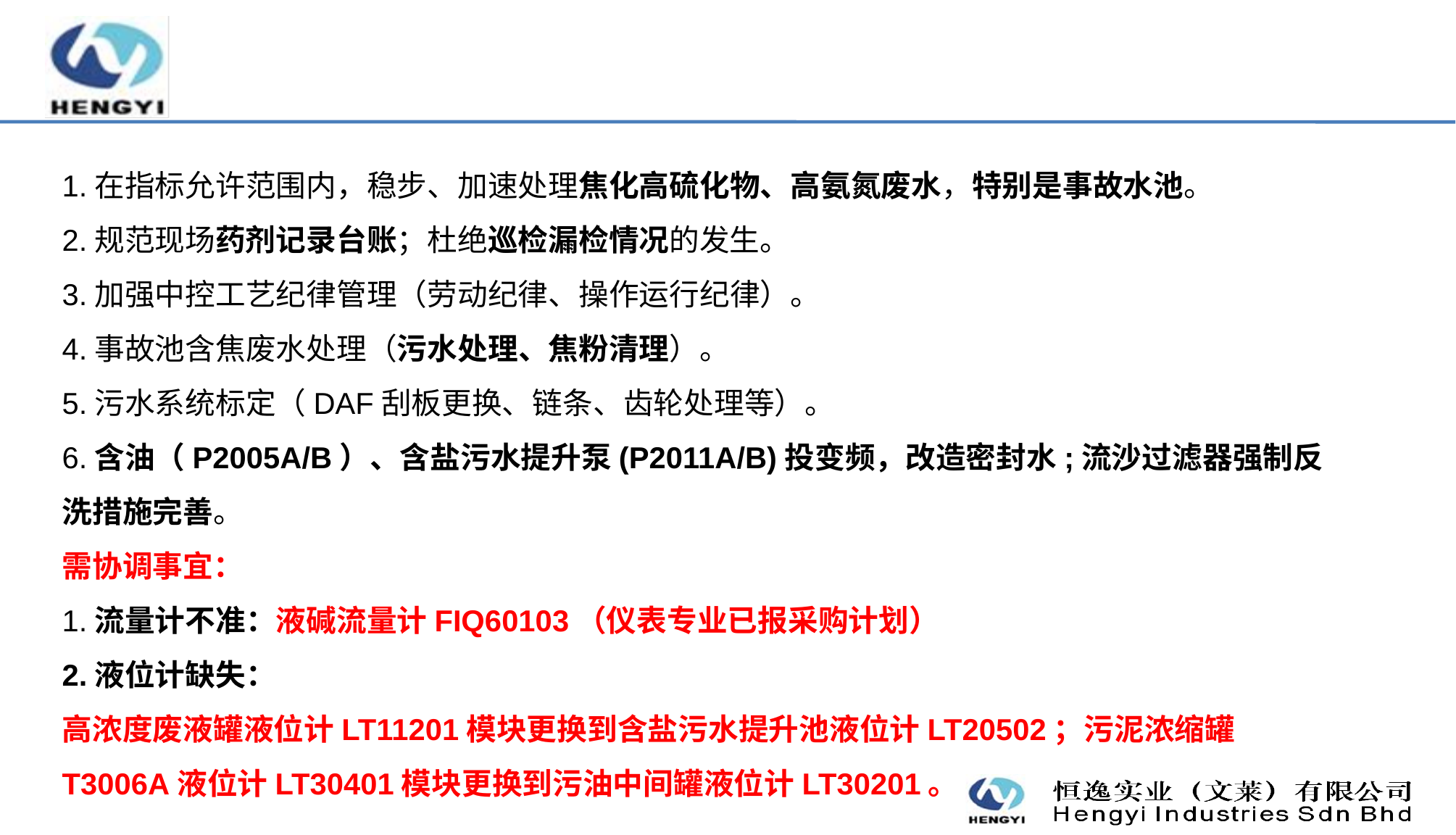

1.在指标允许范围内，稳步、加速处理焦化高硫化物、高氨氮废水，特别是事故水池。
2.规范现场药剂记录台账；杜绝巡检漏检情况的发生。
3.加强中控工艺纪律管理（劳动纪律、操作运行纪律）。
4.事故池含焦废水处理（污水处理、焦粉清理）。
5.污水系统标定（DAF刮板更换、链条、齿轮处理等）。
6.含油（P2005A/B）、含盐污水提升泵(P2011A/B)投变频，改造密封水;流沙过滤器强制反洗措施完善。
需协调事宜：
1.流量计不准：液碱流量计FIQ60103（仪表专业已报采购计划）
2.液位计缺失：
高浓度废液罐液位计LT11201模块更换到含盐污水提升池液位计LT20502；污泥浓缩罐T3006A液位计LT30401模块更换到污油中间罐液位计LT30201。